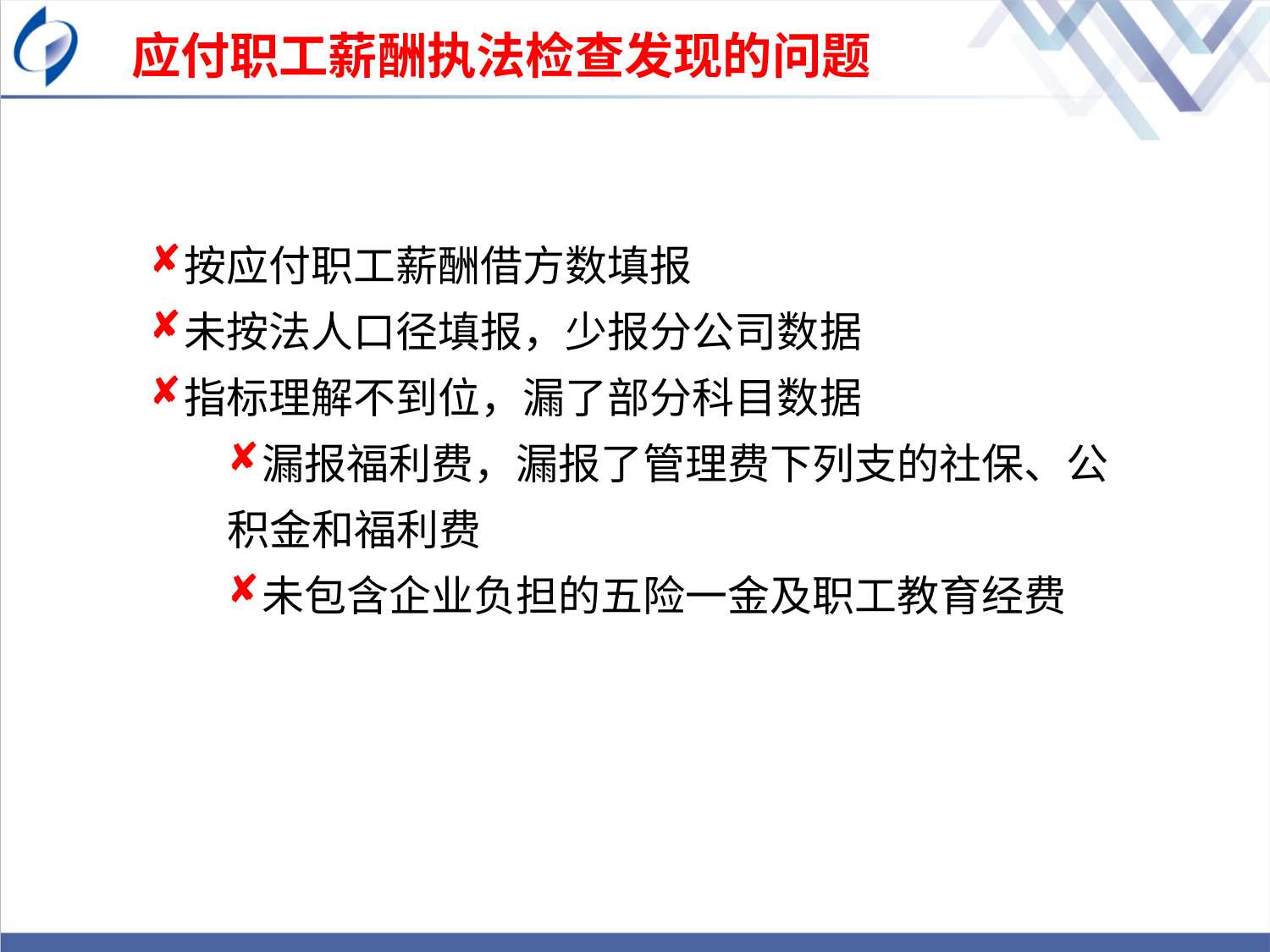

应付职工薪酬执法检查发现的问题
按应付职工薪酬借方数填报
未按法人口径填报，少报分公司数据
指标理解不到位，漏了部分科目数据
漏报福利费，漏报了管理费下列支的社保、公积金和福利费
未包含企业负担的五险一金及职工教育经费